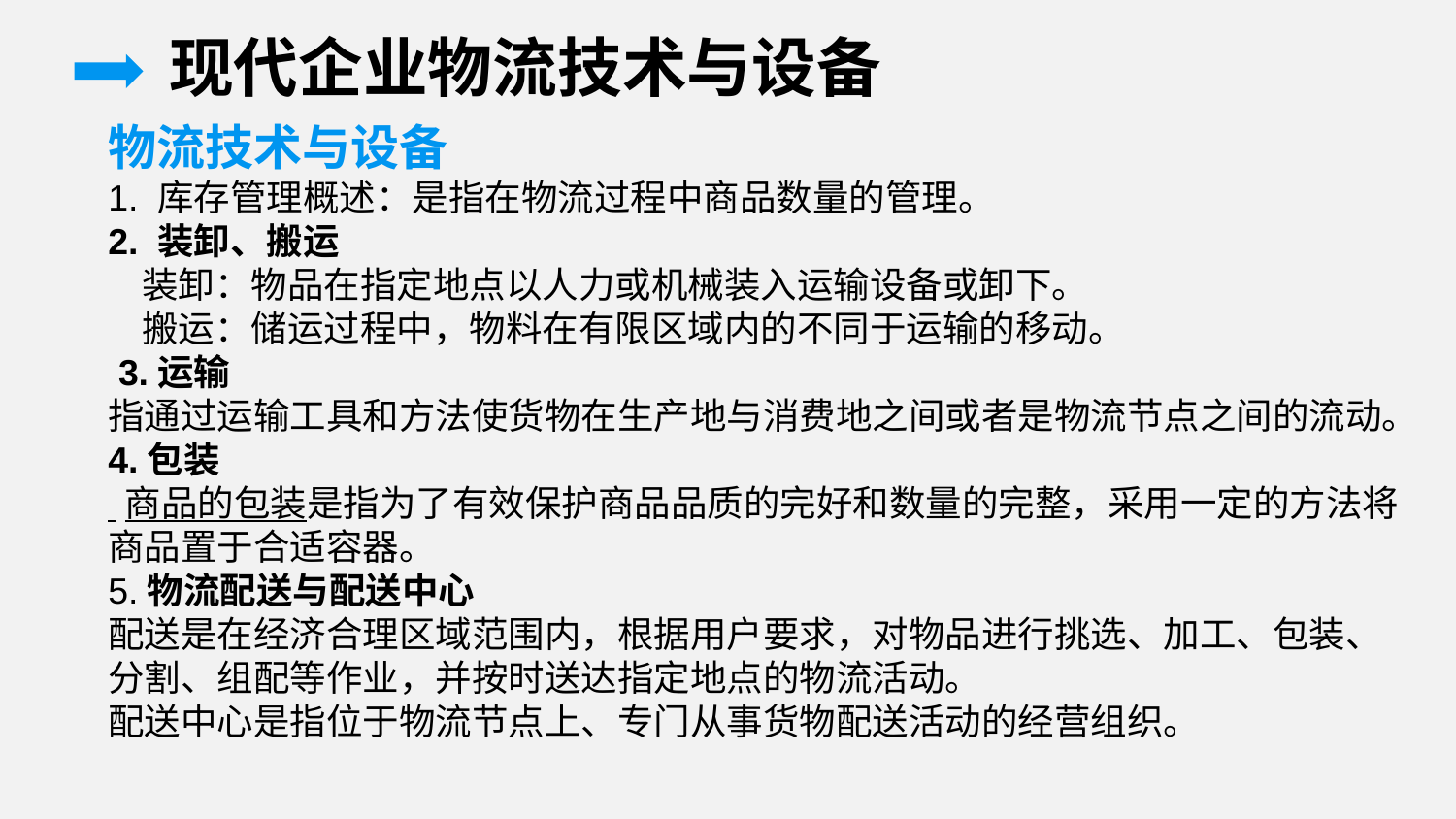

现代企业物流技术与设备
物流技术与设备
1. 库存管理概述：是指在物流过程中商品数量的管理。
2. 装卸、搬运
   装卸：物品在指定地点以人力或机械装入运输设备或卸下。
   搬运：储运过程中，物料在有限区域内的不同于运输的移动。
 3.运输
指通过运输工具和方法使货物在生产地与消费地之间或者是物流节点之间的流动。
4.包装
 商品的包装是指为了有效保护商品品质的完好和数量的完整，采用一定的方法将商品置于合适容器。
5.物流配送与配送中心
配送是在经济合理区域范围内，根据用户要求，对物品进行挑选、加工、包装、分割、组配等作业，并按时送达指定地点的物流活动。
配送中心是指位于物流节点上、专门从事货物配送活动的经营组织。